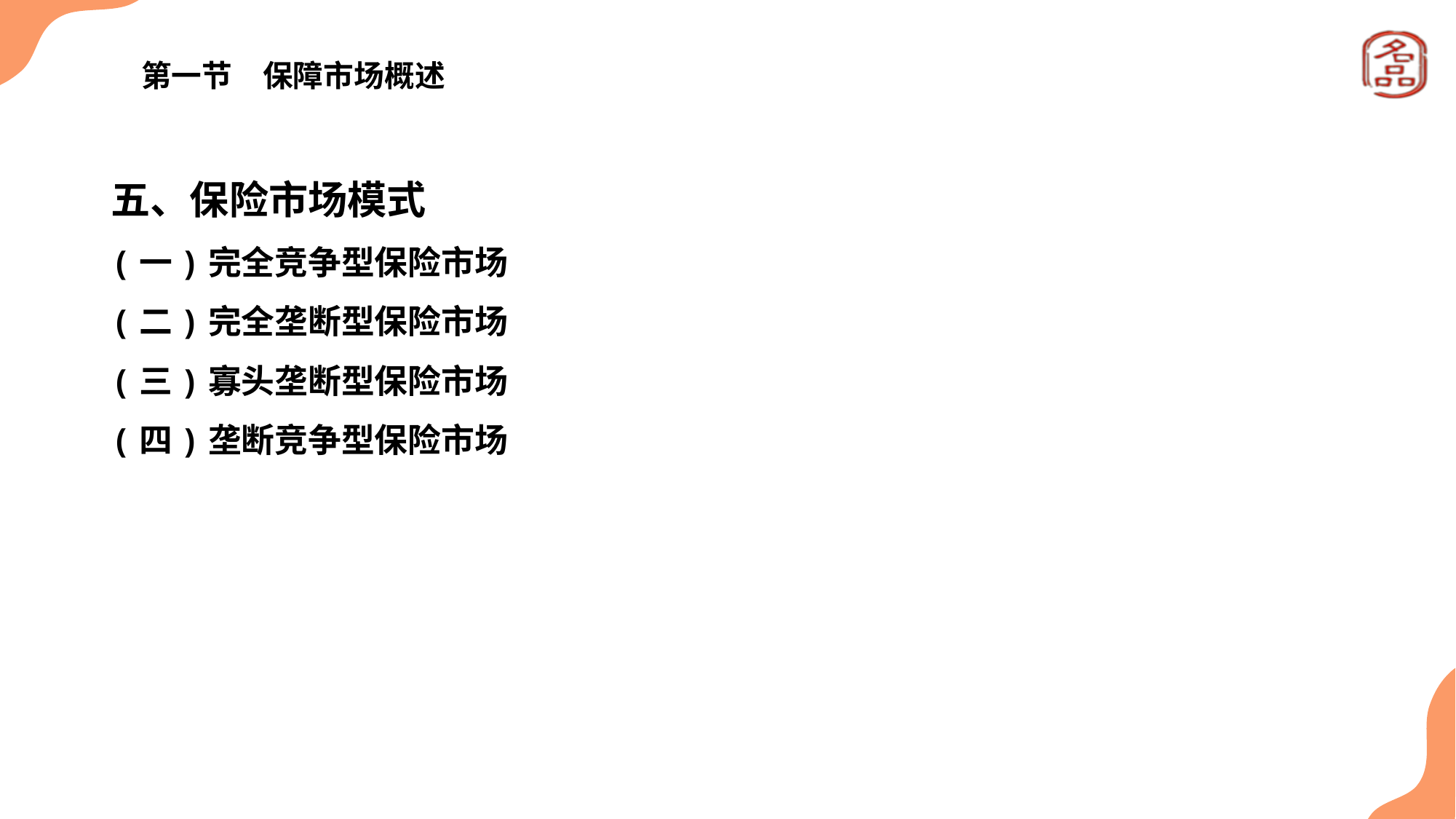

# 第一节　保障市场概述
五、保险市场模式
(一)完全竞争型保险市场
(二)完全垄断型保险市场
(三)寡头垄断型保险市场
(四)垄断竞争型保险市场